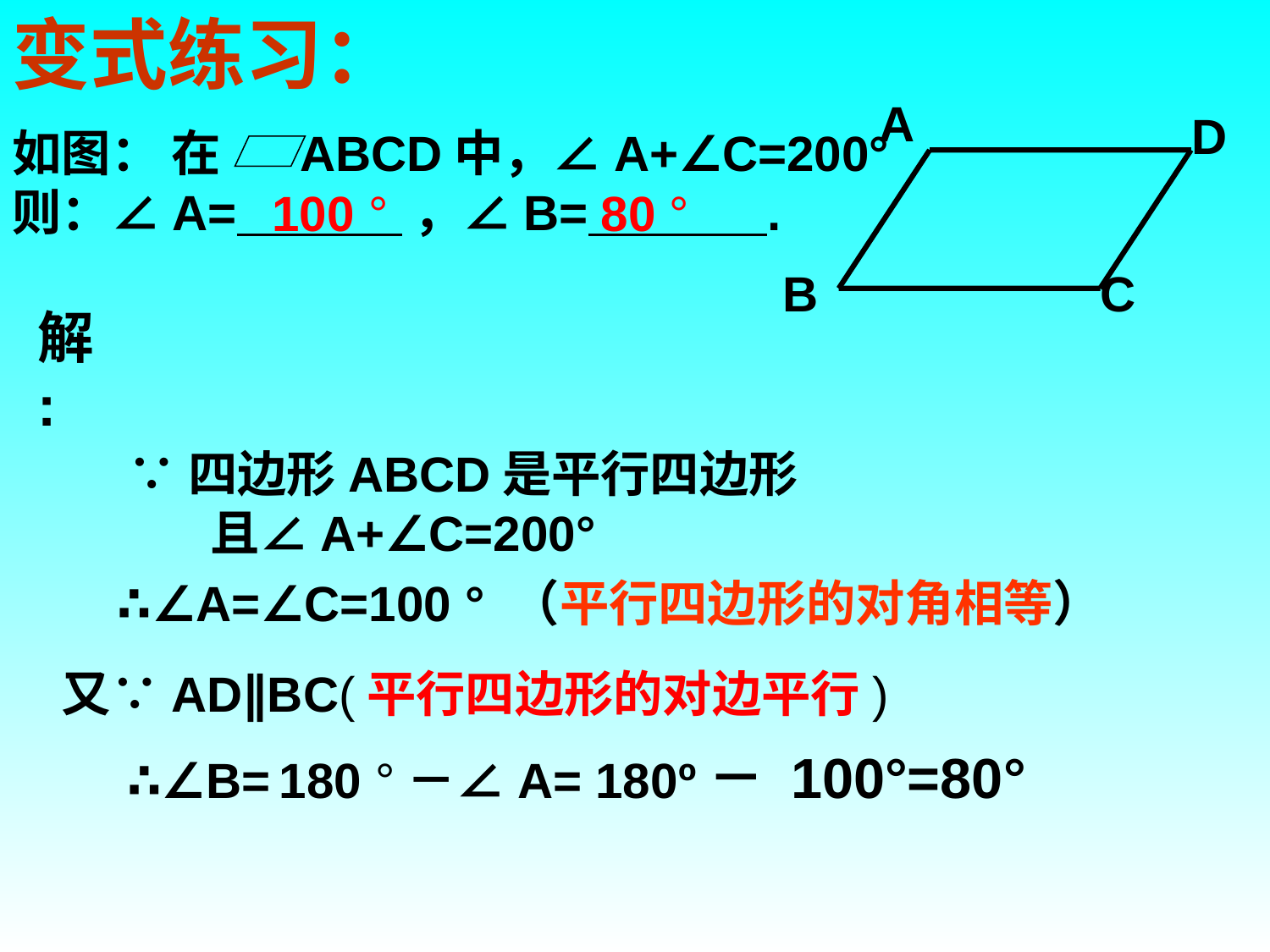

变式练习：
A
D
B
C

如图： 在      ABCD中，∠A+∠C=200°
则：∠A=            ，∠B=             .

100 °
80 °
解:
∵四边形ABCD是平行四边形
且∠A+∠C=200°
∴∠A=∠C=100 ° （平行四边形的对角相等）
又∵AD∥BC(平行四边形的对边平行)
∴∠B= 180 °－∠A= 180º－ 100°=80°